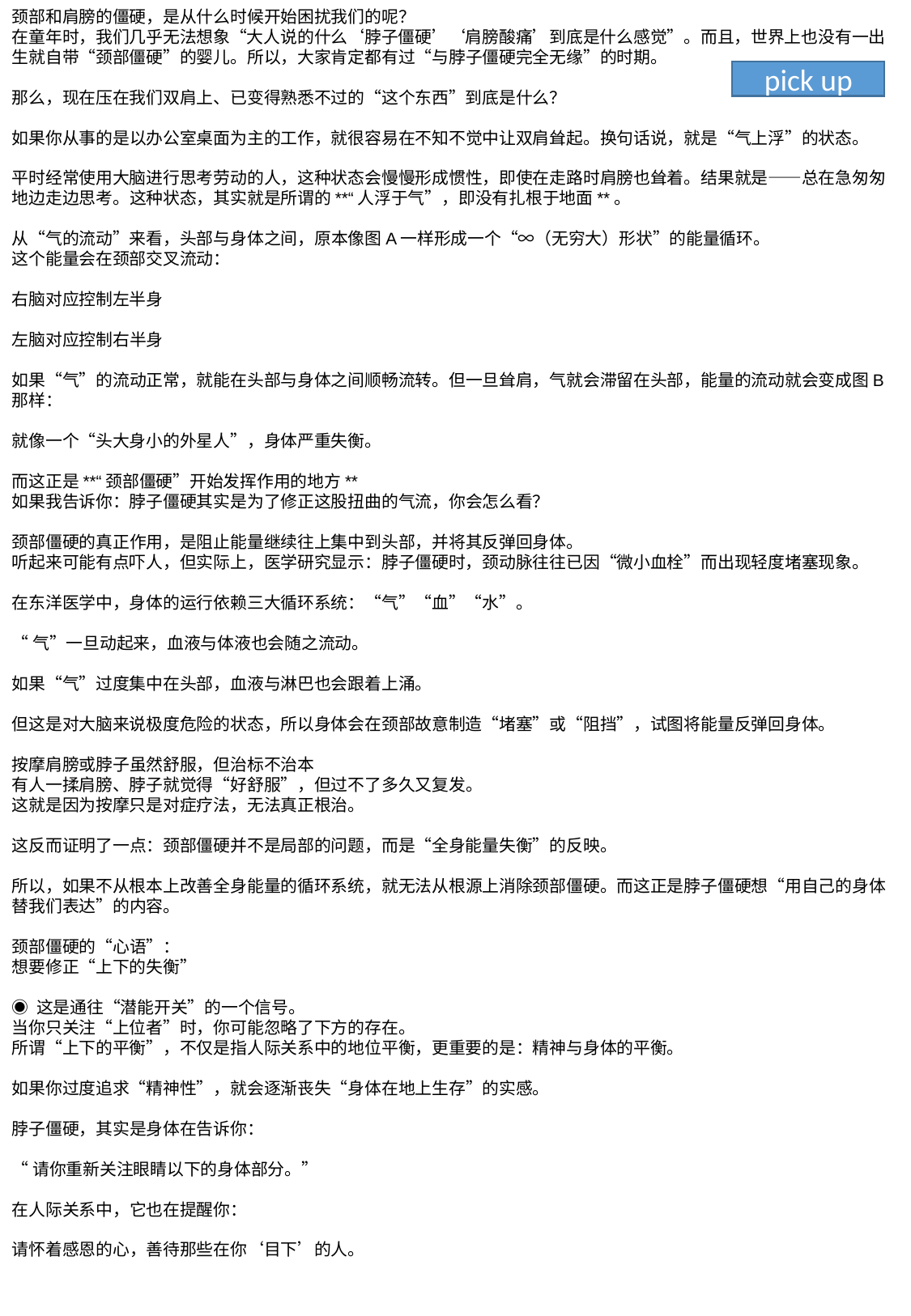

颈部和肩膀的僵硬，是从什么时候开始困扰我们的呢？
在童年时，我们几乎无法想象“大人说的什么‘脖子僵硬’‘肩膀酸痛’到底是什么感觉”。而且，世界上也没有一出生就自带“颈部僵硬”的婴儿。所以，大家肯定都有过“与脖子僵硬完全无缘”的时期。

那么，现在压在我们双肩上、已变得熟悉不过的“这个东西”到底是什么？

如果你从事的是以办公室桌面为主的工作，就很容易在不知不觉中让双肩耸起。换句话说，就是“气上浮”的状态。

平时经常使用大脑进行思考劳动的人，这种状态会慢慢形成惯性，即使在走路时肩膀也耸着。结果就是——总在急匆匆地边走边思考。这种状态，其实就是所谓的**“人浮于气”，即没有扎根于地面**。

从“气的流动”来看，头部与身体之间，原本像图A一样形成一个“∞（无穷大）形状”的能量循环。
这个能量会在颈部交叉流动：

右脑对应控制左半身

左脑对应控制右半身

如果“气”的流动正常，就能在头部与身体之间顺畅流转。但一旦耸肩，气就会滞留在头部，能量的流动就会变成图B那样：

就像一个“头大身小的外星人”，身体严重失衡。

而这正是**“颈部僵硬”开始发挥作用的地方**
如果我告诉你：脖子僵硬其实是为了修正这股扭曲的气流，你会怎么看？

颈部僵硬的真正作用，是阻止能量继续往上集中到头部，并将其反弹回身体。
听起来可能有点吓人，但实际上，医学研究显示：脖子僵硬时，颈动脉往往已因“微小血栓”而出现轻度堵塞现象。

在东洋医学中，身体的运行依赖三大循环系统：“气”“血”“水”。

“气”一旦动起来，血液与体液也会随之流动。

如果“气”过度集中在头部，血液与淋巴也会跟着上涌。

但这是对大脑来说极度危险的状态，所以身体会在颈部故意制造“堵塞”或“阻挡”，试图将能量反弹回身体。

按摩肩膀或脖子虽然舒服，但治标不治本
有人一揉肩膀、脖子就觉得“好舒服”，但过不了多久又复发。
这就是因为按摩只是对症疗法，无法真正根治。

这反而证明了一点：颈部僵硬并不是局部的问题，而是“全身能量失衡”的反映。

所以，如果不从根本上改善全身能量的循环系统，就无法从根源上消除颈部僵硬。而这正是脖子僵硬想“用自己的身体替我们表达”的内容。

颈部僵硬的“心语”：
想要修正“上下的失衡”

◉ 这是通往“潜能开关”的一个信号。
当你只关注“上位者”时，你可能忽略了下方的存在。
所谓“上下的平衡”，不仅是指人际关系中的地位平衡，更重要的是：精神与身体的平衡。

如果你过度追求“精神性”，就会逐渐丧失“身体在地上生存”的实感。

脖子僵硬，其实是身体在告诉你：

“请你重新关注眼睛以下的身体部分。”

在人际关系中，它也在提醒你：

请怀着感恩的心，善待那些在你‘目下’的人。
pick up